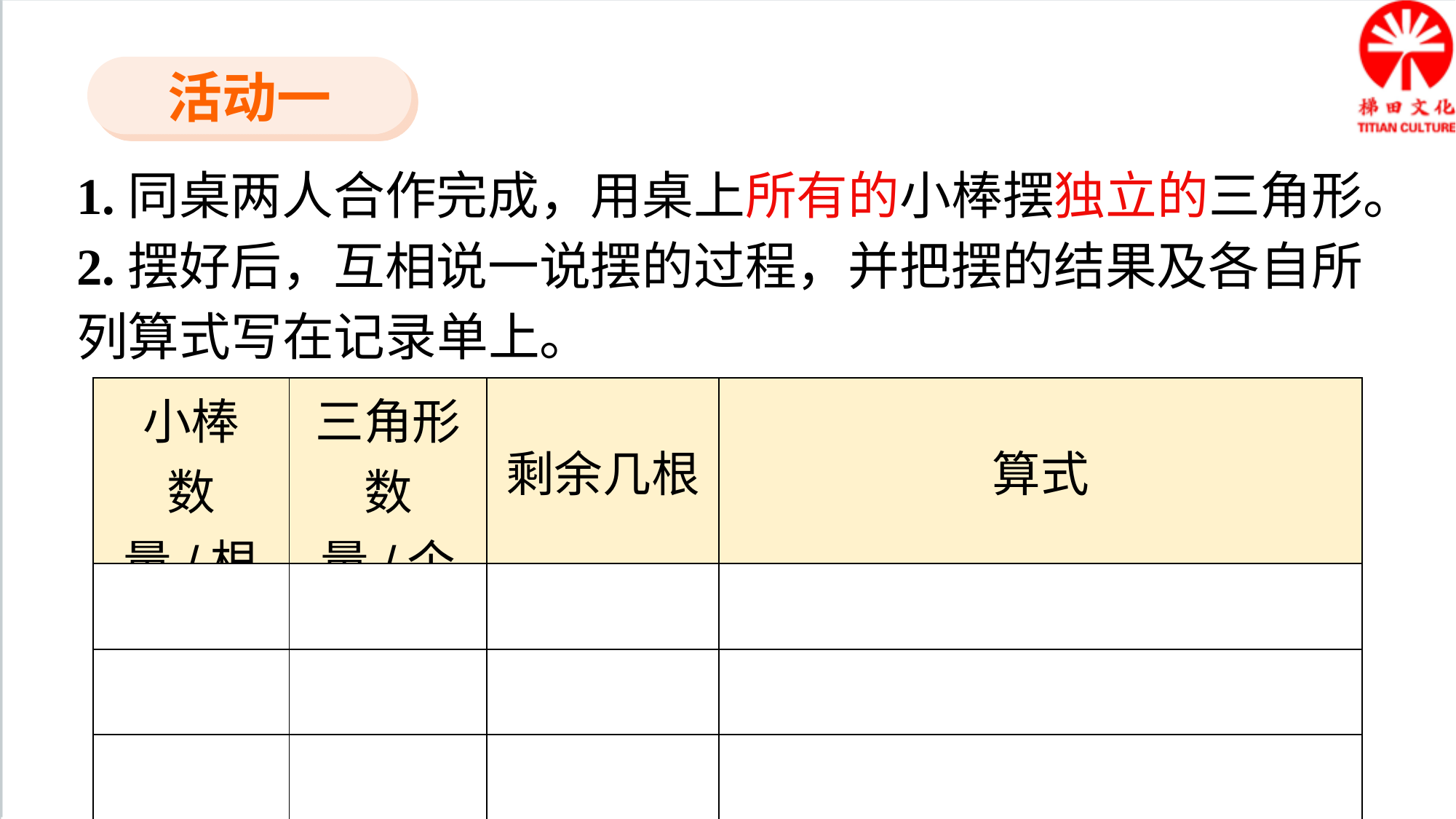

活动一
1.同桌两人合作完成，用桌上所有的小棒摆独立的三角形。
2.摆好后，互相说一说摆的过程，并把摆的结果及各自所列算式写在记录单上。
| 小棒 数量/根 | 三角形数量/个 | 剩余几根 | 算式 |
| --- | --- | --- | --- |
|  |  |  |  |
|  |  |  |  |
|  |  |  |  |